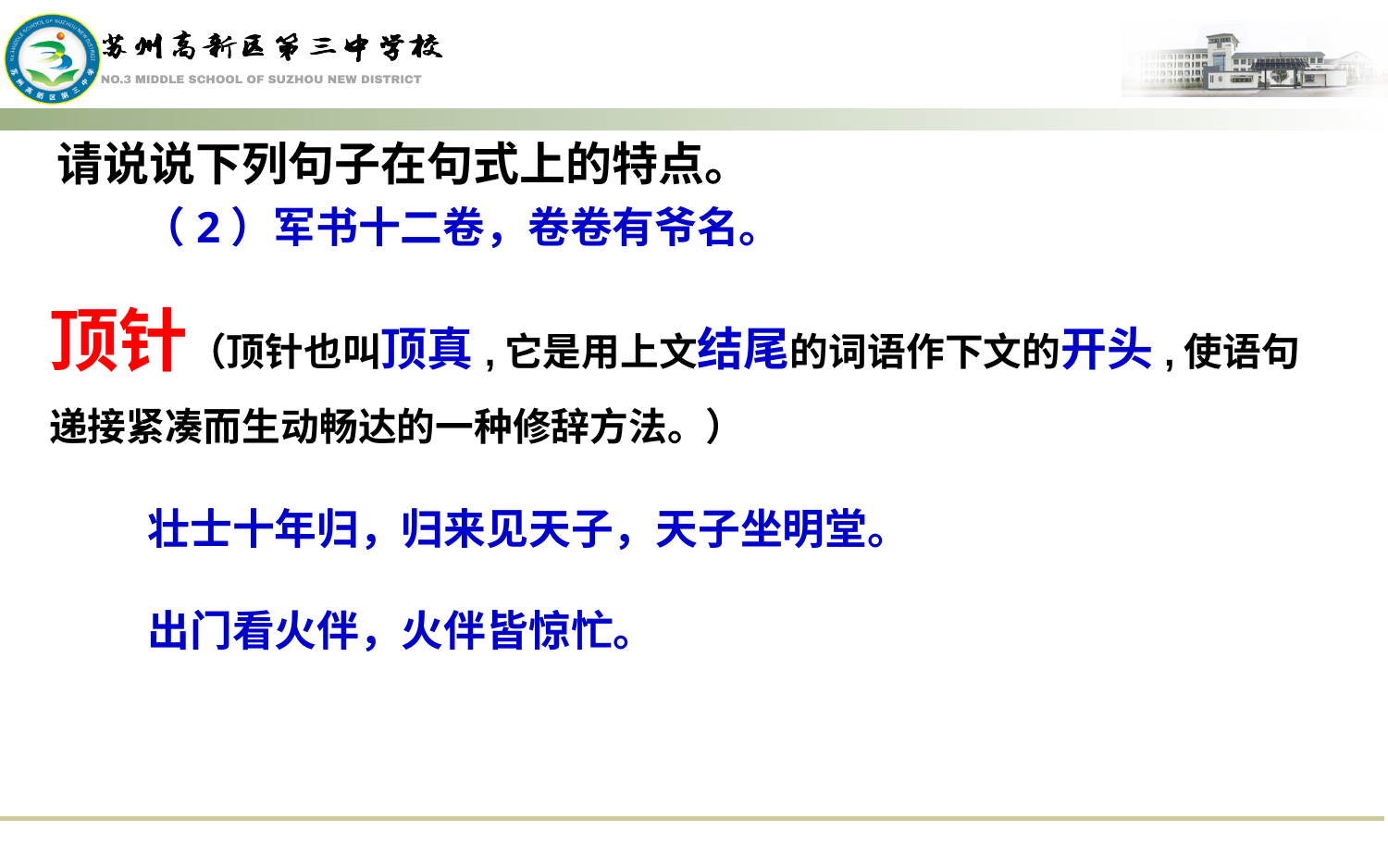

请说说下列句子在句式上的特点。
（2）军书十二卷，卷卷有爷名。
顶针（顶针也叫顶真,它是用上文结尾的词语作下文的开头,使语句递接紧凑而生动畅达的一种修辞方法。）
壮士十年归，归来见天子，天子坐明堂。
出门看火伴，火伴皆惊忙。